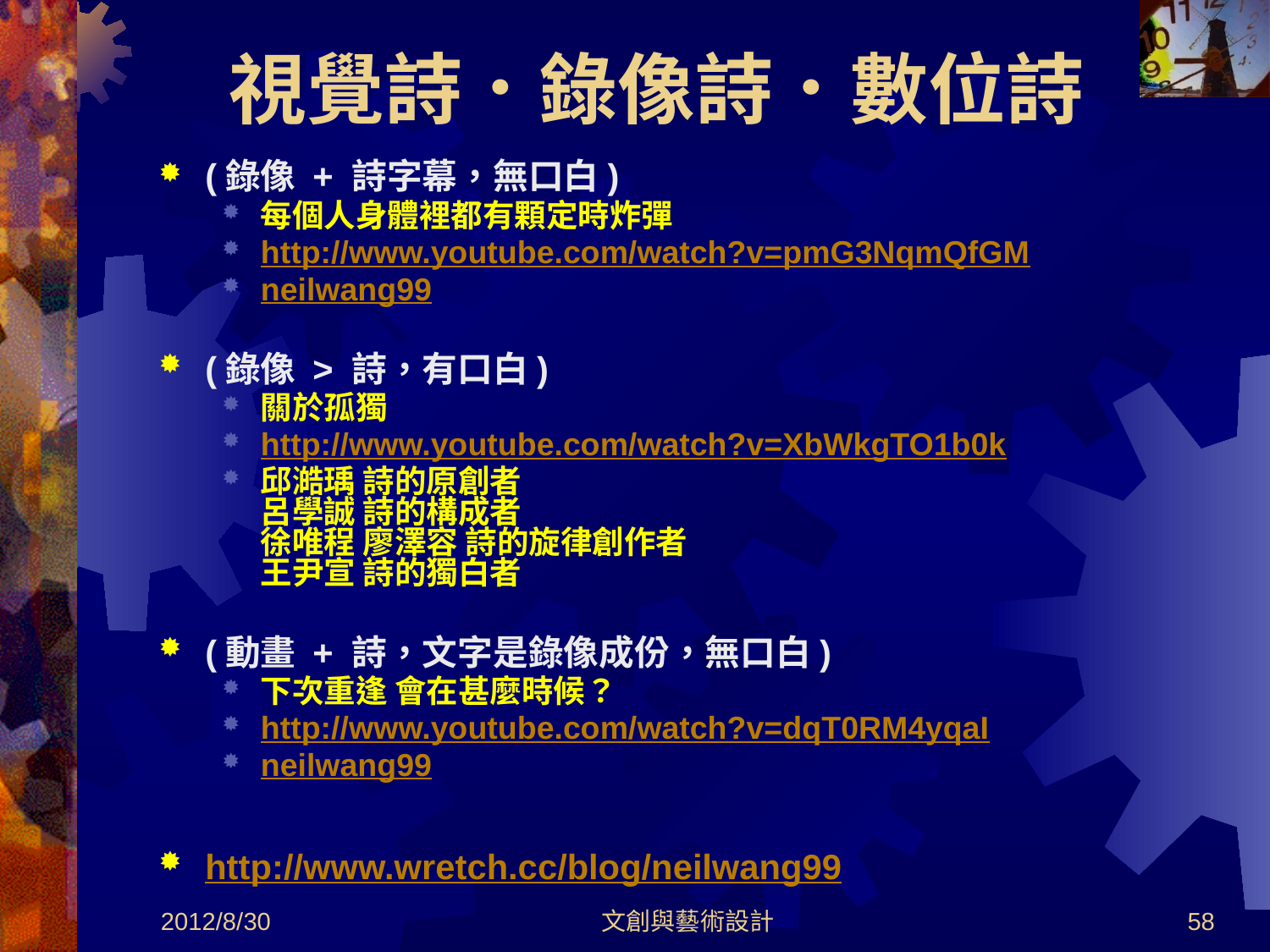

# 視覺詩．錄像詩．數位詩
(錄像 + 詩字幕，無口白)
每個人身體裡都有顆定時炸彈
http://www.youtube.com/watch?v=pmG3NqmQfGM
neilwang99

(錄像 > 詩，有口白)
關於孤獨
http://www.youtube.com/watch?v=XbWkgTO1b0k
邱澔瑀 詩的原創者
呂學誠 詩的構成者
徐唯程 廖澤容 詩的旋律創作者
王尹宣 詩的獨白者

(動畫 + 詩，文字是錄像成份，無口白)
下次重逢 會在甚麼時候？
http://www.youtube.com/watch?v=dqT0RM4yqaI
neilwang99

http://www.wretch.cc/blog/neilwang99
2012/8/30
文創與藝術設計
58